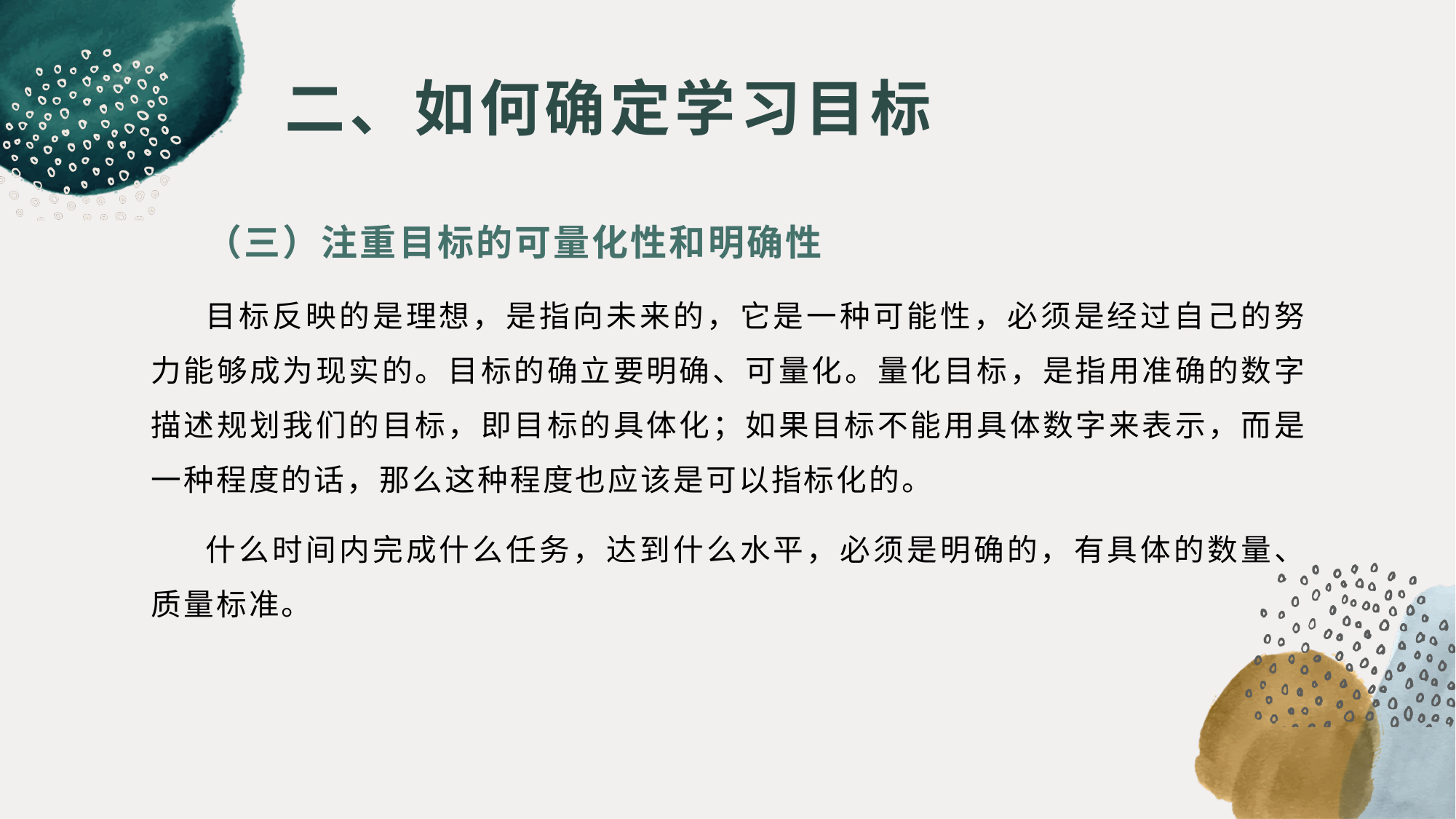

二、如何确定学习目标
（三）注重目标的可量化性和明确性
目标反映的是理想，是指向未来的，它是一种可能性，必须是经过自己的努力能够成为现实的。目标的确立要明确、可量化。量化目标，是指用准确的数字描述规划我们的目标，即目标的具体化；如果目标不能用具体数字来表示，而是一种程度的话，那么这种程度也应该是可以指标化的。
什么时间内完成什么任务，达到什么水平，必须是明确的，有具体的数量、质量标准。